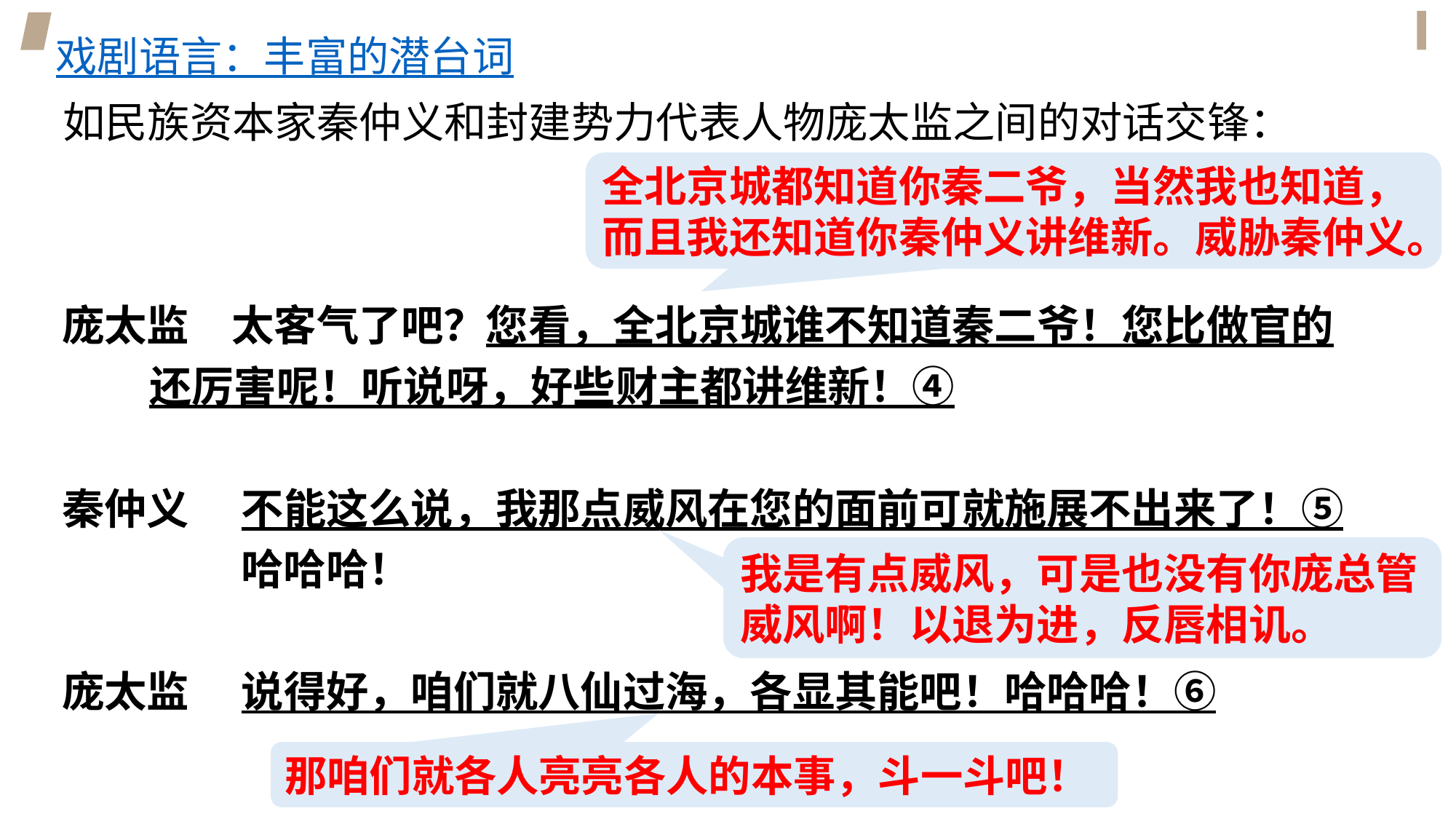

# 戏剧语言：丰富的潜台词
如民族资本家秦仲义和封建势力代表人物庞太监之间的对话交锋：
全北京城都知道你秦二爷，当然我也知道，而且我还知道你秦仲义讲维新。威胁秦仲义。
庞太监　太客气了吧？您看，全北京城谁不知道秦二爷！您比做官的
        还厉害呢！听说呀，好些财主都讲维新！④

秦仲义　 不能这么说，我那点威风在您的面前可就施展不出来了！⑤
　　　　 哈哈哈！

庞太监　 说得好，咱们就八仙过海，各显其能吧！哈哈哈！⑥
我是有点威风，可是也没有你庞总管威风啊！以退为进，反唇相讥。
那咱们就各人亮亮各人的本事，斗一斗吧！